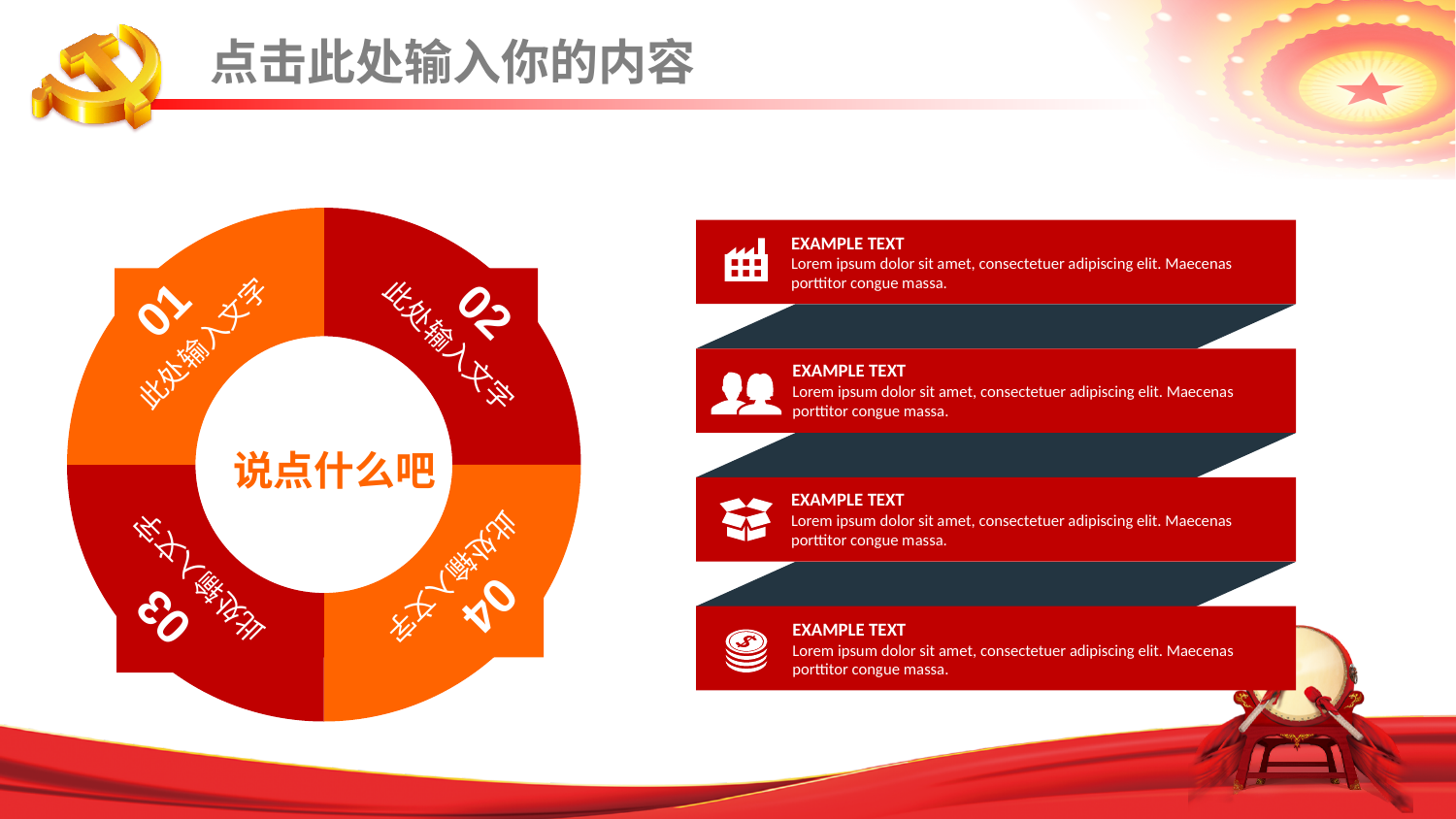

点击此处输入你的内容

### Chart

| Category | 销售额 |
|---|---|
| 第一季度 | 30.0 |
| 第二季度 | 30.0 |
| 第三季度 | 30.0 |
| 第四季度 | 30.0 |

01
02
此处输入文字
此处输入文字
此处输入文字
此处输入文字
04

03

说点什么吧

EXAMPLE TEXT
Lorem ipsum dolor sit amet, consectetuer adipiscing elit. Maecenas porttitor congue massa.

EXAMPLE TEXT
Lorem ipsum dolor sit amet, consectetuer adipiscing elit. Maecenas porttitor congue massa.

EXAMPLE TEXT
Lorem ipsum dolor sit amet, consectetuer adipiscing elit. Maecenas porttitor congue massa.

EXAMPLE TEXT
Lorem ipsum dolor sit amet, consectetuer adipiscing elit. Maecenas porttitor congue massa.